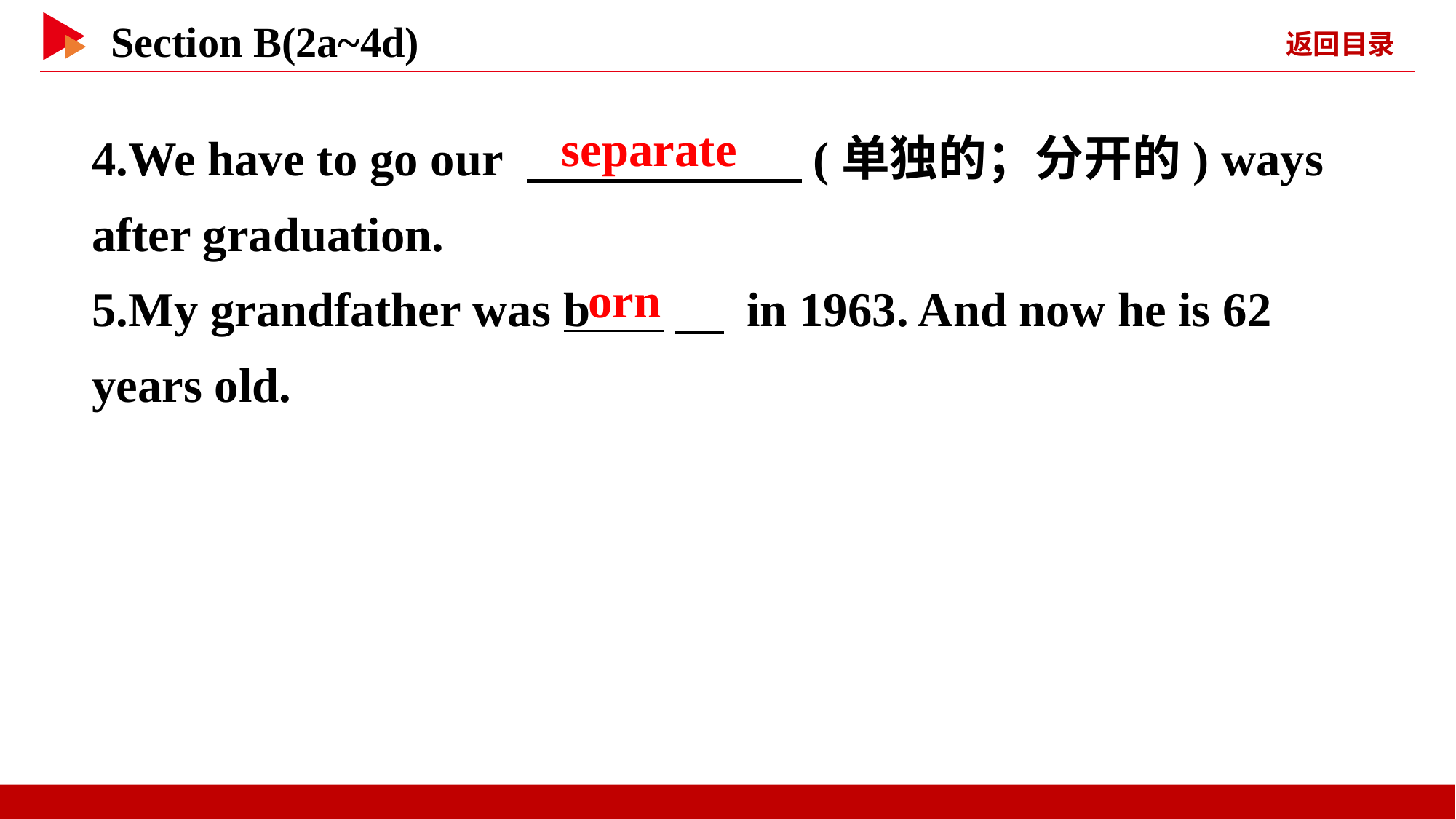

4.We have to go our 　                　(单独的；分开的) ways after graduation.
5.My grandfather was b      　 in 1963. And now he is 62 years old.
separate
orn